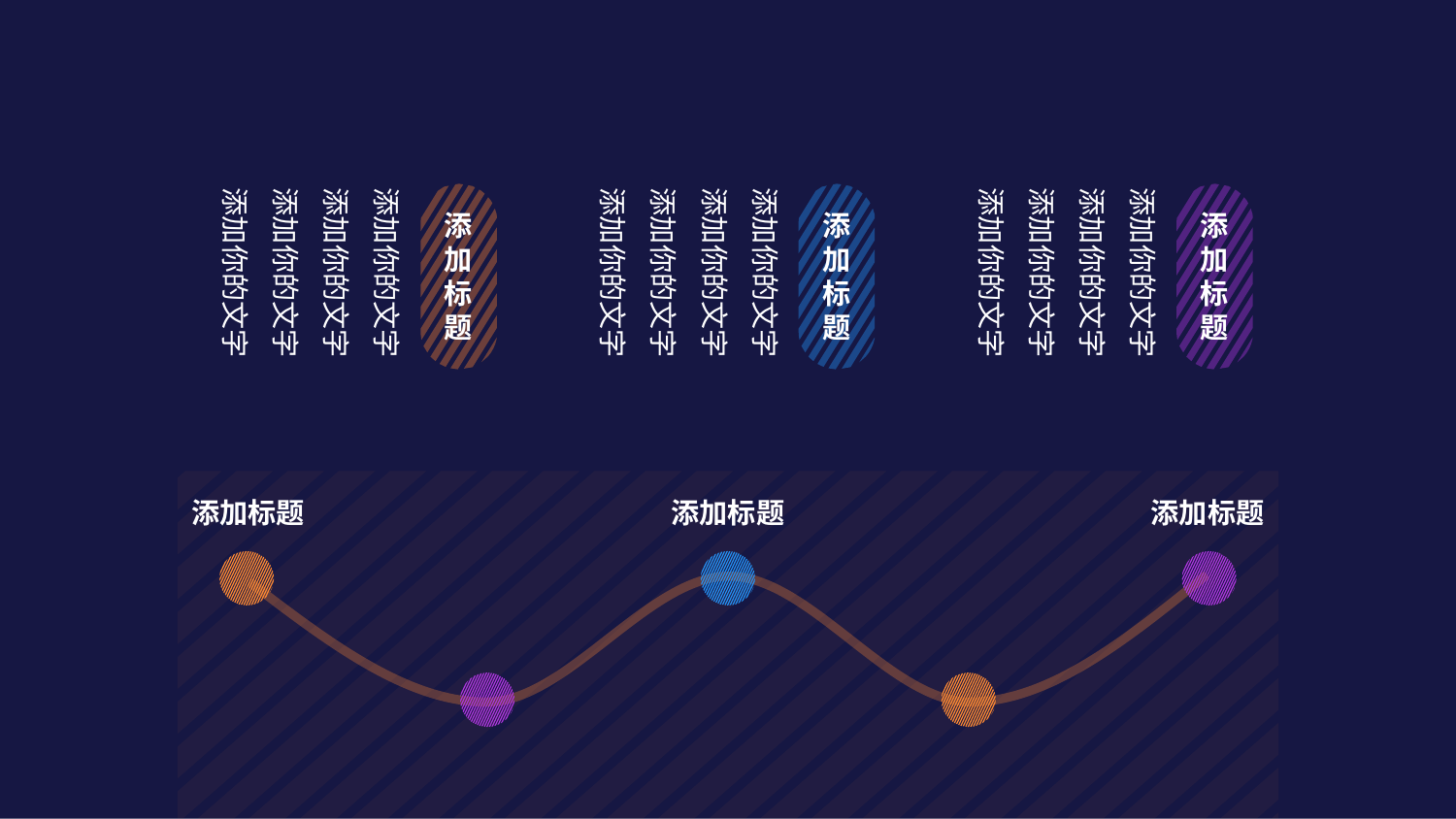

添加你的文字添加你的文字添加你的文字添加你的文字

添加标题
添加你的文字添加你的文字添加你的文字添加你的文字

添加标题
添加你的文字添加你的文字添加你的文字添加你的文字

添加标题

添加标题
添加标题
添加标题